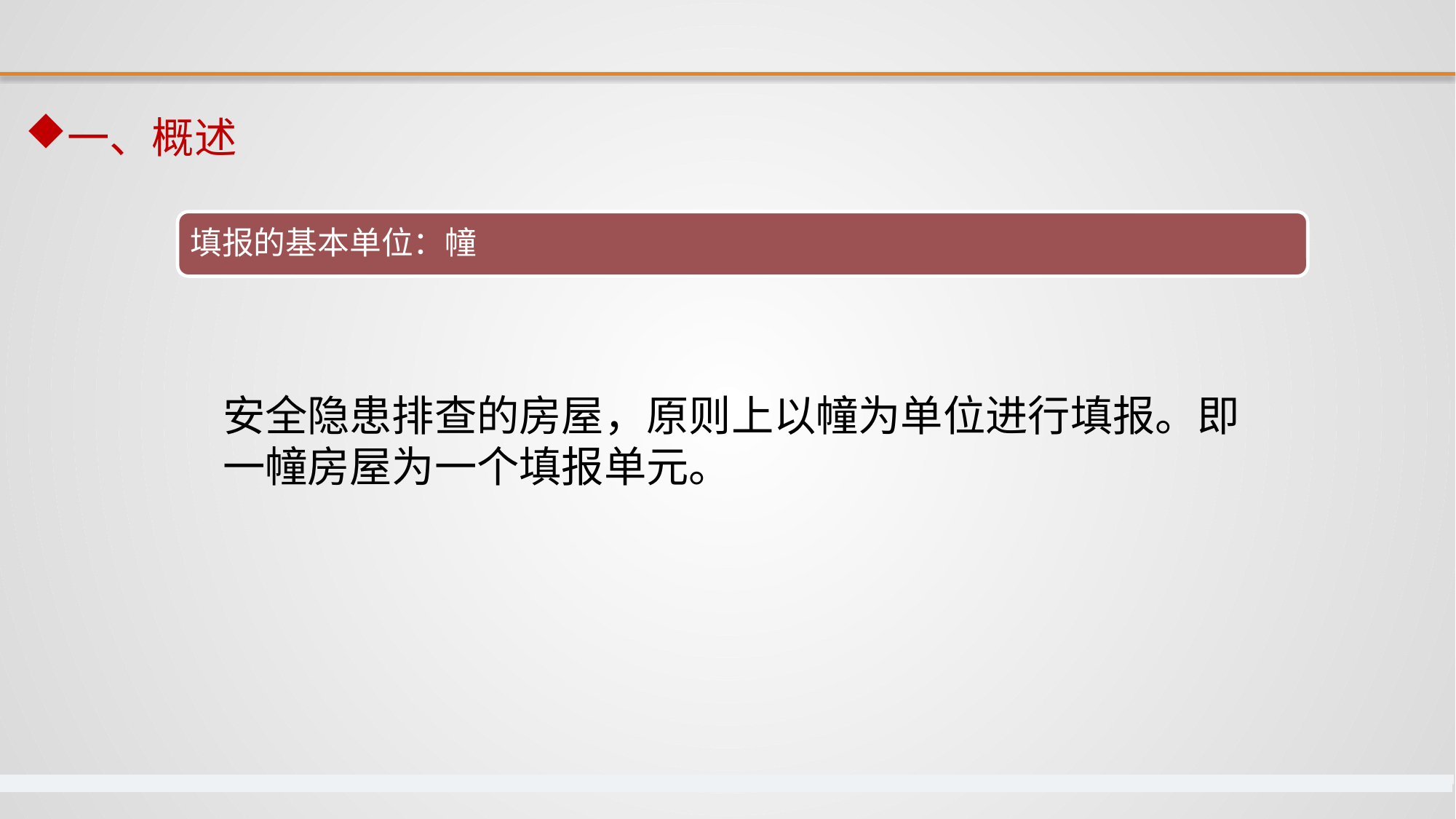

一、概述

填报的基本单位：幢
安全隐患排查的房屋，原则上以幢为单位进行填报。即一幢房屋为一个填报单元。